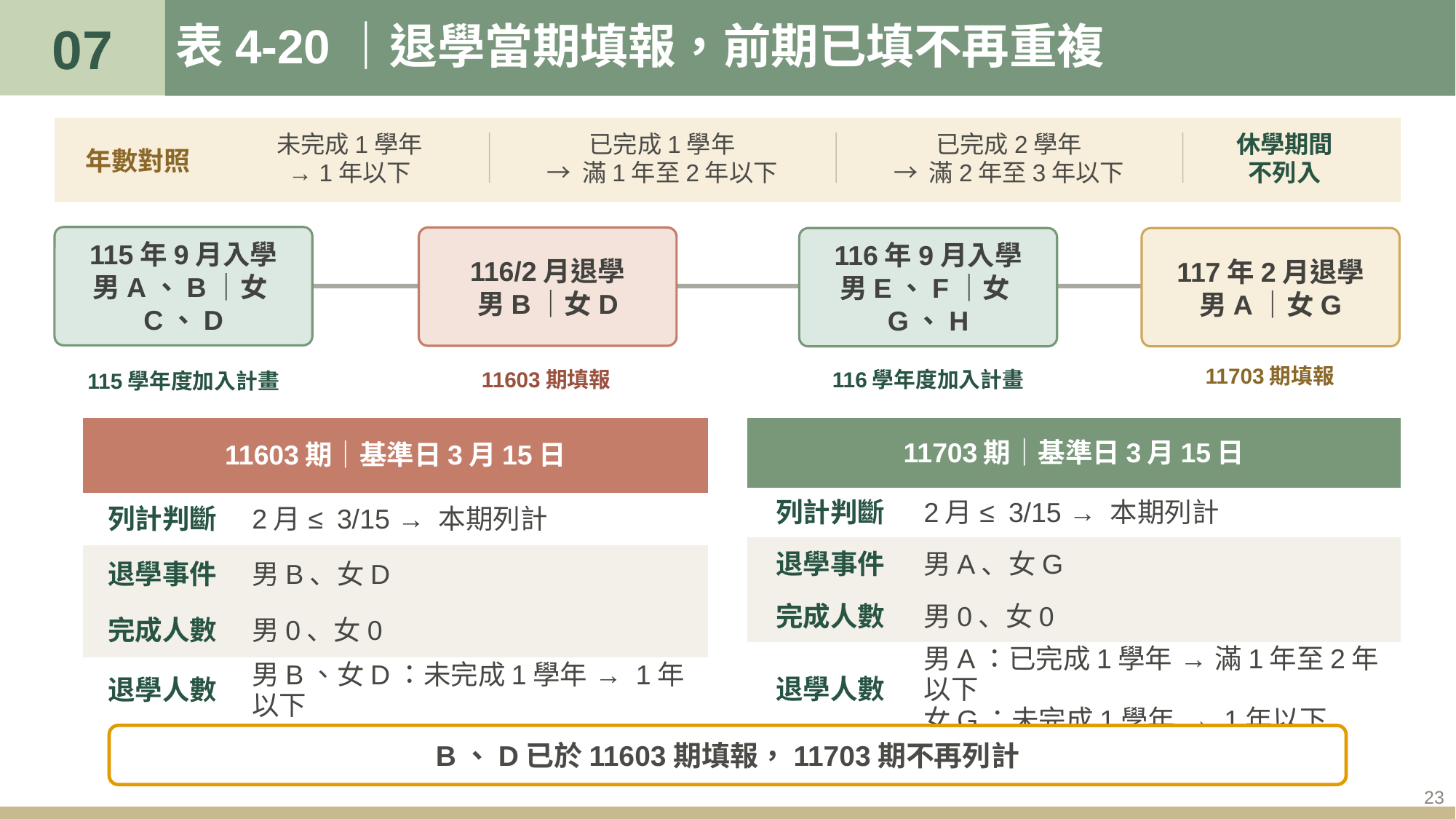

07
# 表4-20｜退學當期填報，前期已填不再重複

未完成1學年
→ 1年以下
已完成1學年
→ 滿1年至2年以下
已完成2學年
→ 滿2年至3年以下
休學期間
不列入

年數對照
115年9月入學
男A、B｜女C、D
116/2月退學
男B｜女D
116年9月入學
男E、F｜女G、H
117年2月退學
男A｜女G

11703期填報
11603期填報
116學年度加入計畫
115學年度加入計畫
| 11603期｜基準日3月15日 |  |
| --- | --- |
| 列計判斷 | 2月 ≤ 3/15 → 本期列計 |
| 退學事件 | 男B、女D |
| 完成人數 | 男0、女0 |
| 退學人數 | 男B、女D：未完成1學年 → 1年以下 |
| 11703期｜基準日3月15日 |  |
| --- | --- |
| 列計判斷 | 2月 ≤ 3/15 → 本期列計 |
| 退學事件 | 男A、女G |
| 完成人數 | 男0、女0 |
| 退學人數 | 男A：已完成1學年 → 滿1年至2年以下 女G：未完成1學年 → 1年以下 |
B、D已於11603期填報，11703期不再列計
23